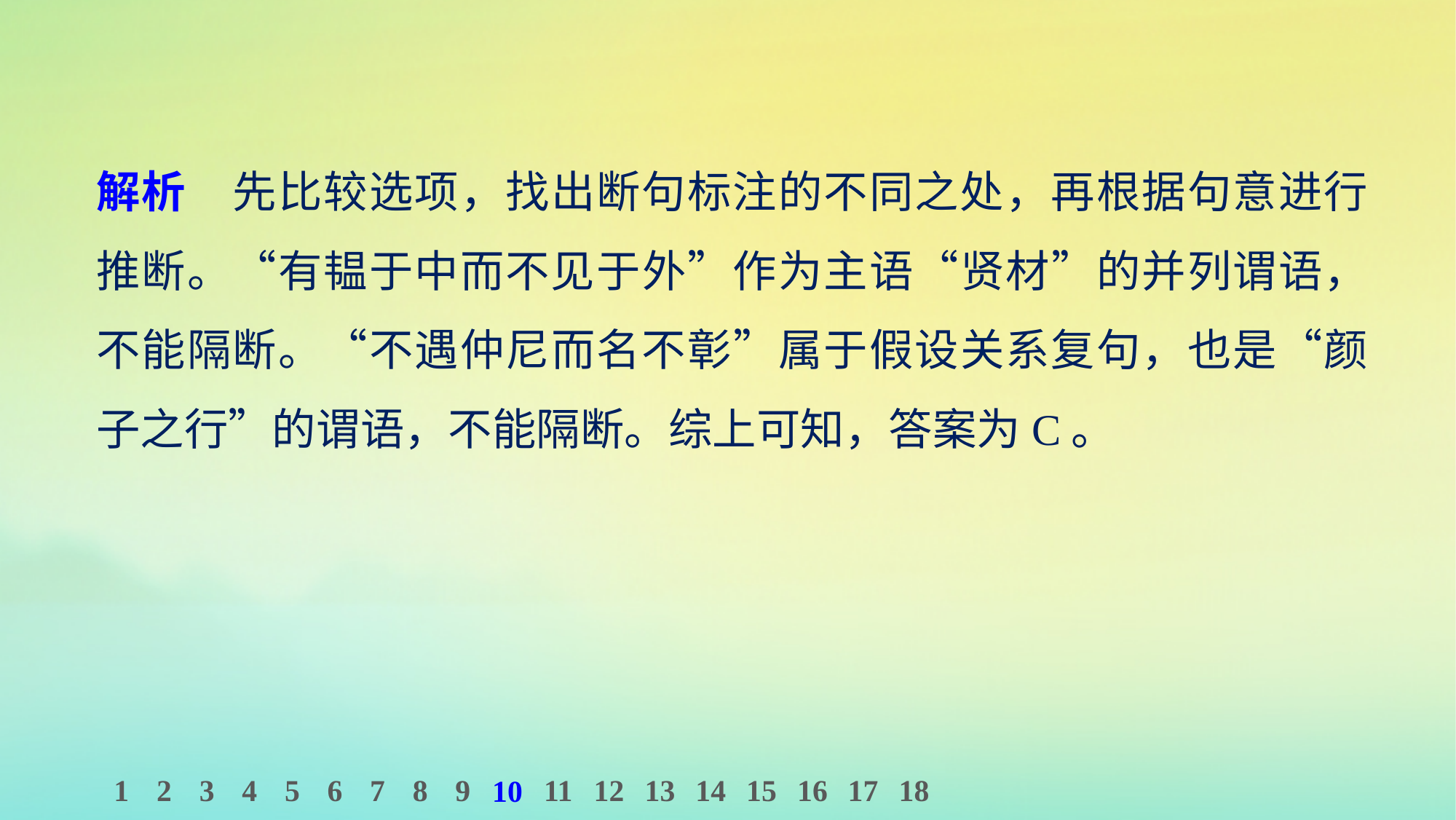

解析　先比较选项，找出断句标注的不同之处，再根据句意进行推断。“有韫于中而不见于外”作为主语“贤材”的并列谓语，不能隔断。“不遇仲尼而名不彰”属于假设关系复句，也是“颜子之行”的谓语，不能隔断。综上可知，答案为C。
1
2
3
4
5
6
7
8
9
11
12
13
14
15
16
17
18
10